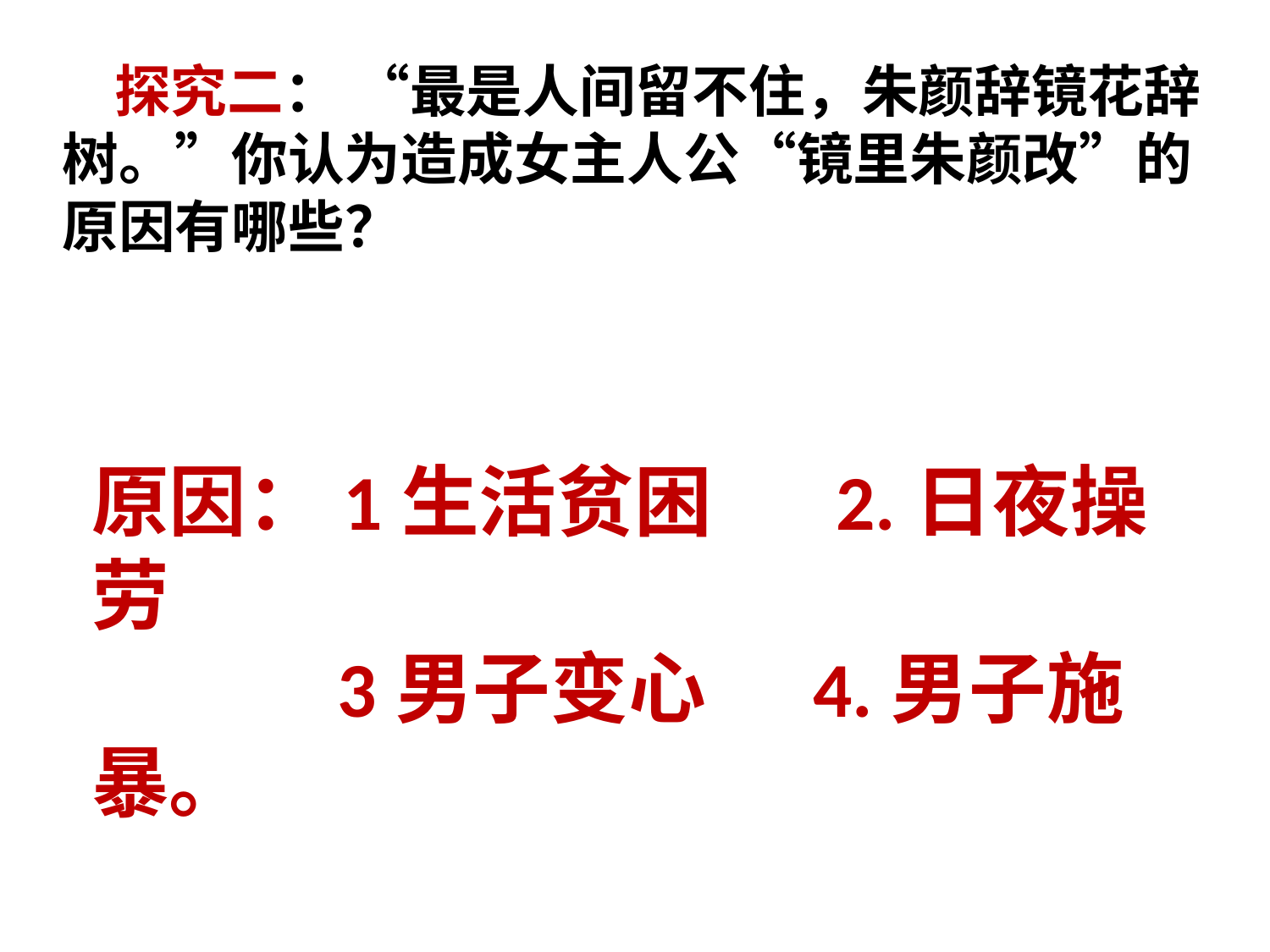

探究二： “最是人间留不住，朱颜辞镜花辞树。”你认为造成女主人公“镜里朱颜改”的原因有哪些？
原因：1生活贫困      2.日夜操劳
              3男子变心     4.男子施暴。